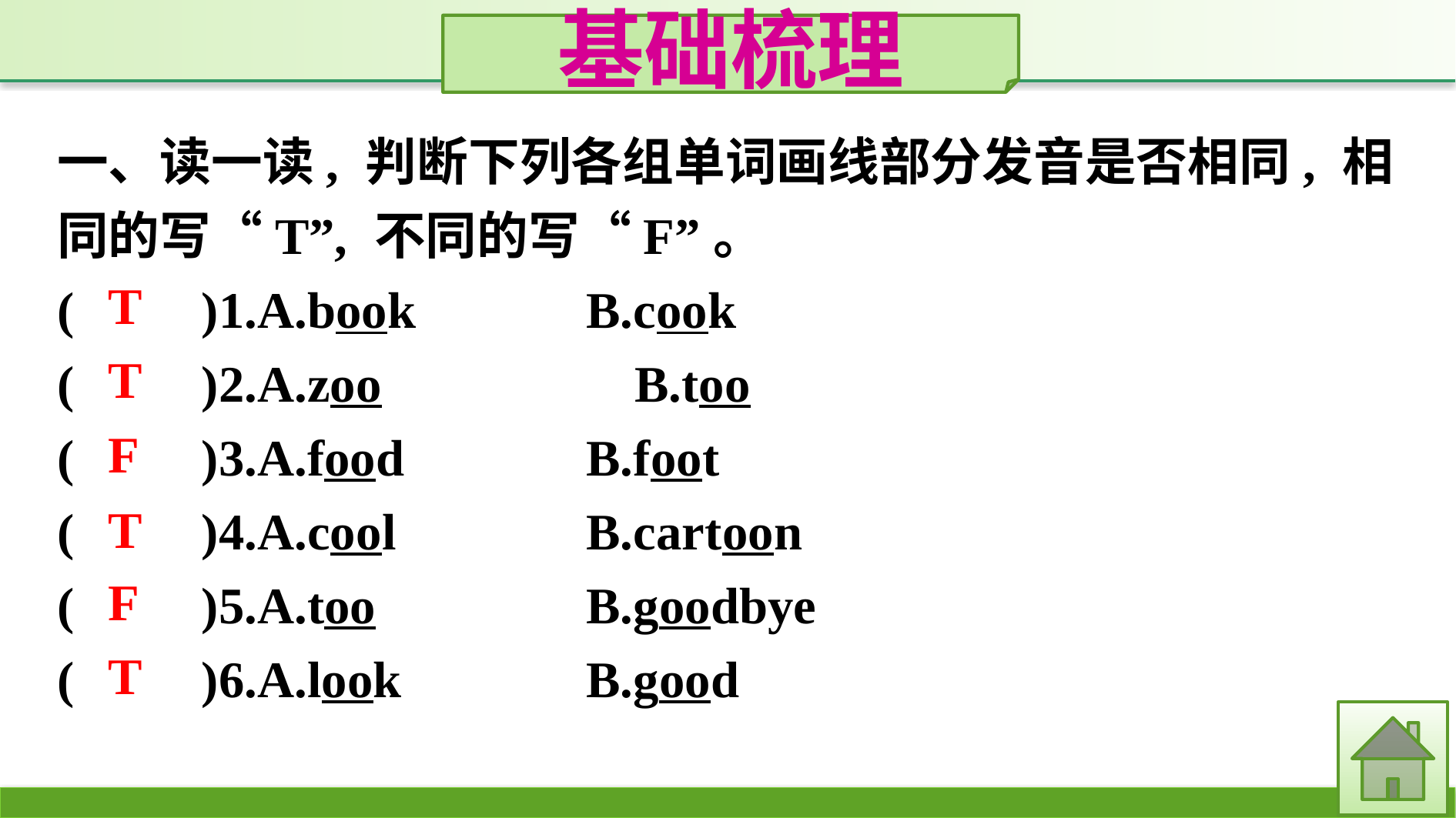

基础梳理
一、读一读, 判断下列各组单词画线部分发音是否相同, 相同的写“T”, 不同的写“F”。
(　　)1.A.book　　　	B.cook
(　　)2.A.zoo　　　　	B.too
(　　)3.A.food		B.foot
(　　)4.A.cool		B.cartoon
(　　)5.A.too		B.goodbye
(　　)6.A.look		B.good
T
T
F
T
F
T